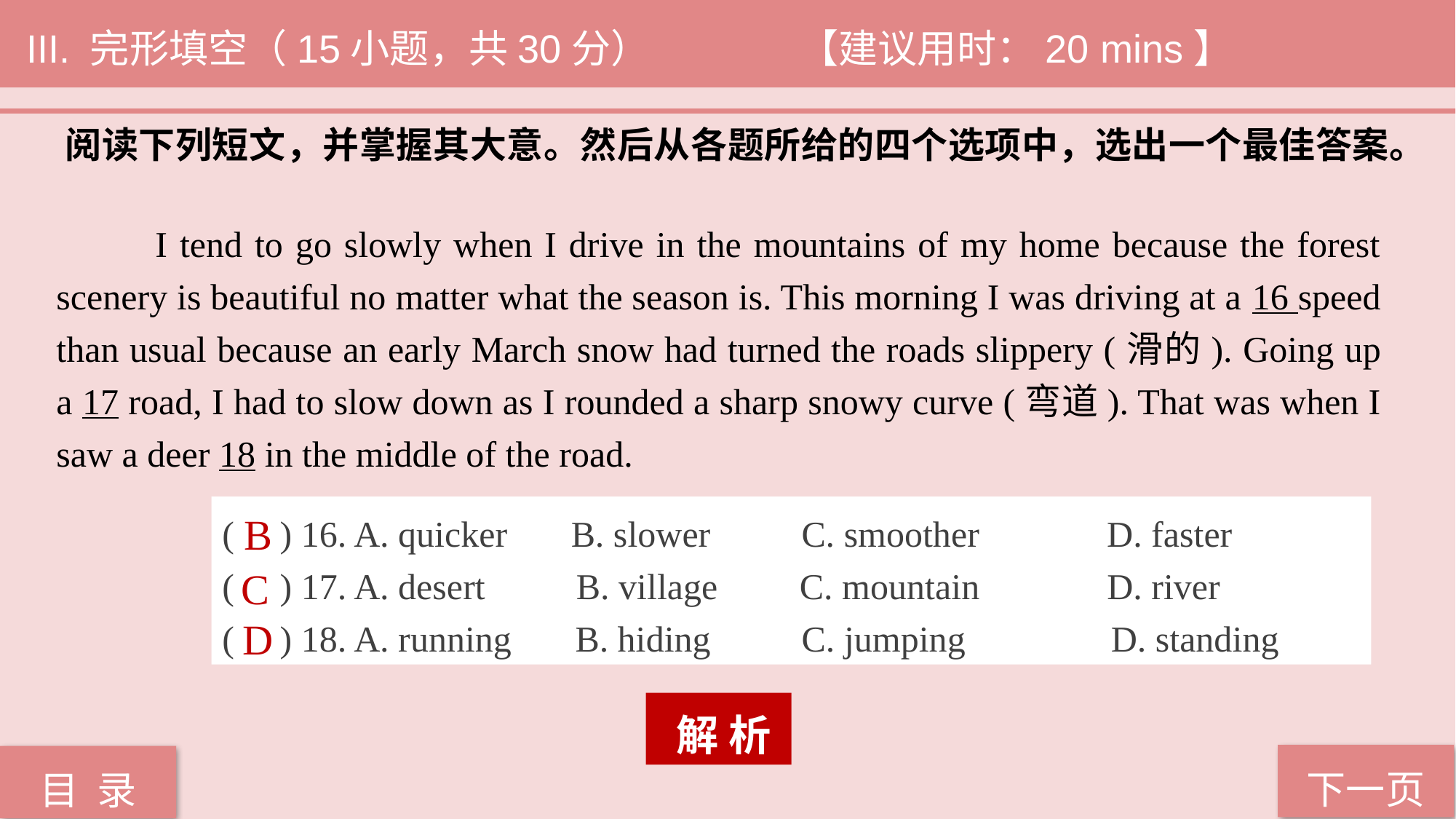

III. 完形填空（15小题，共30分） 		 【建议用时：20 mins】
阅读下列短文，并掌握其大意。然后从各题所给的四个选项中，选出一个最佳答案。
        I tend to go slowly when I drive in the mountains of my home because the forest scenery is beautiful no matter what the season is. This morning I was driving at a 16 speed than usual because an early March snow had turned the roads slippery (滑的). Going up a 17 road, I had to slow down as I rounded a sharp snowy curve (弯道). That was when I saw a deer 18 in the middle of the road.
(     ) 16. A. quicker       B. slower          C. smoother              D. faster
(     ) 17. A. desert          B. village         C. mountain              D. river
(     ) 18. A. running       B. hiding          C. jumping                D. standing
B
C
D
 解 析